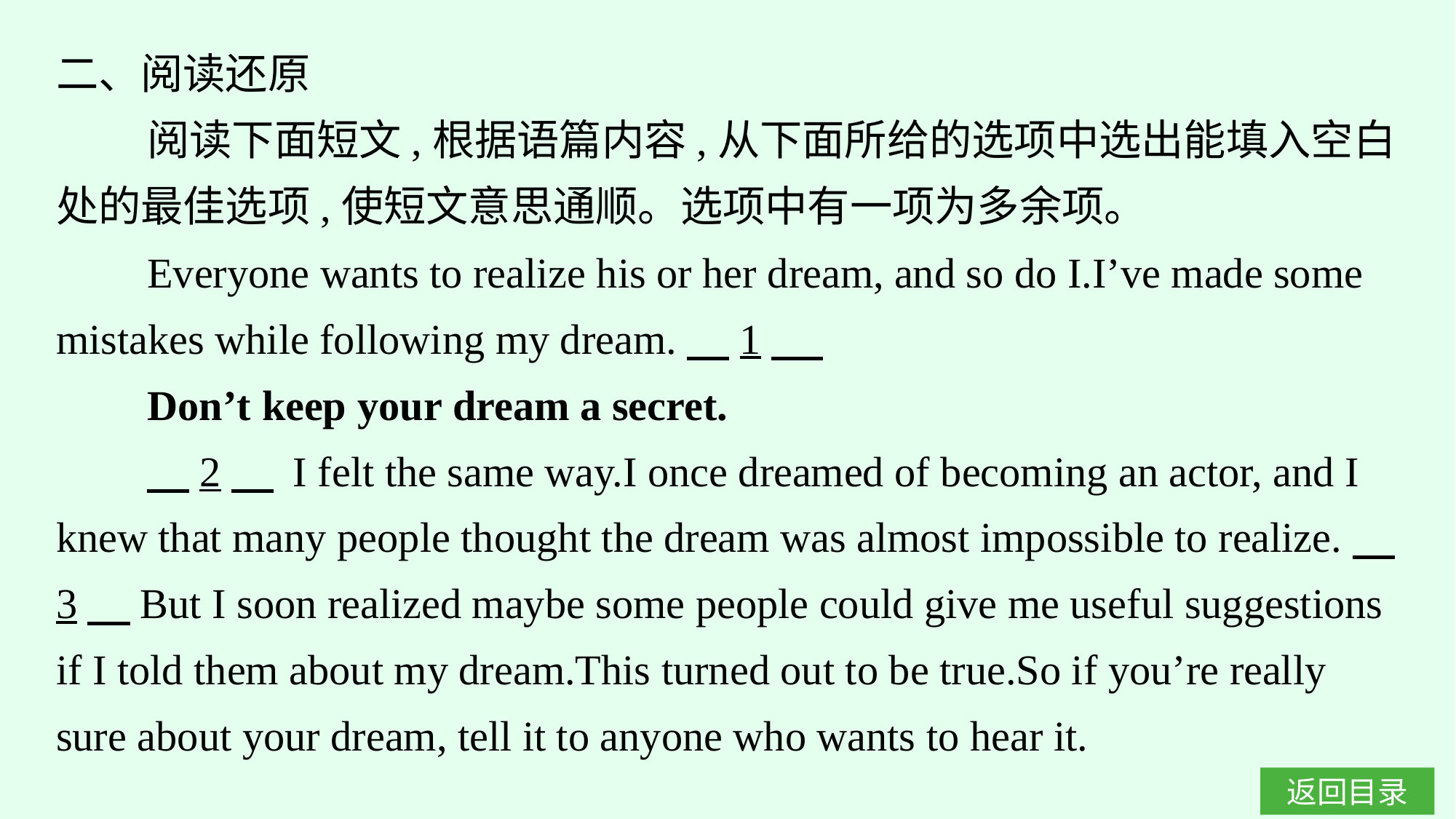

二、阅读还原
阅读下面短文,根据语篇内容,从下面所给的选项中选出能填入空白处的最佳选项,使短文意思通顺。选项中有一项为多余项。
Everyone wants to realize his or her dream, and so do I.I’ve made some mistakes while following my dream.　1
Don’t keep your dream a secret.
　2　 I felt the same way.I once dreamed of becoming an actor, and I knew that many people thought the dream was almost impossible to realize.　3　But I soon realized maybe some people could give me useful suggestions if I told them about my dream.This turned out to be true.So if you’re really sure about your dream, tell it to anyone who wants to hear it.